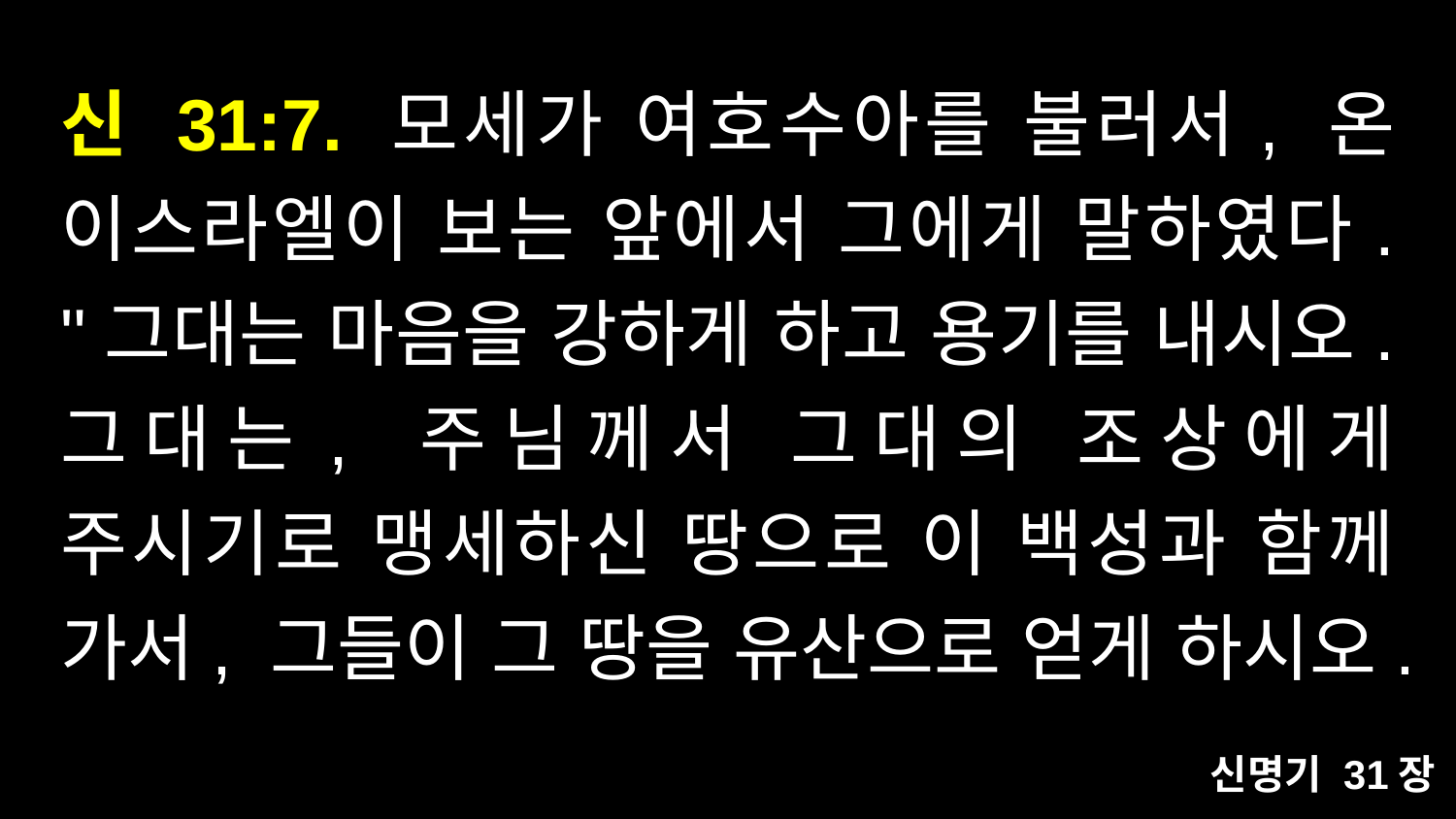

# 신 31:7. 모세가 여호수아를 불러서, 온 이스라엘이 보는 앞에서 그에게 말하였다. "그대는 마음을 강하게 하고 용기를 내시오. 그대는, 주님께서 그대의 조상에게 주시기로 맹세하신 땅으로 이 백성과 함께 가서, 그들이 그 땅을 유산으로 얻게 하시오.
신명기 31장